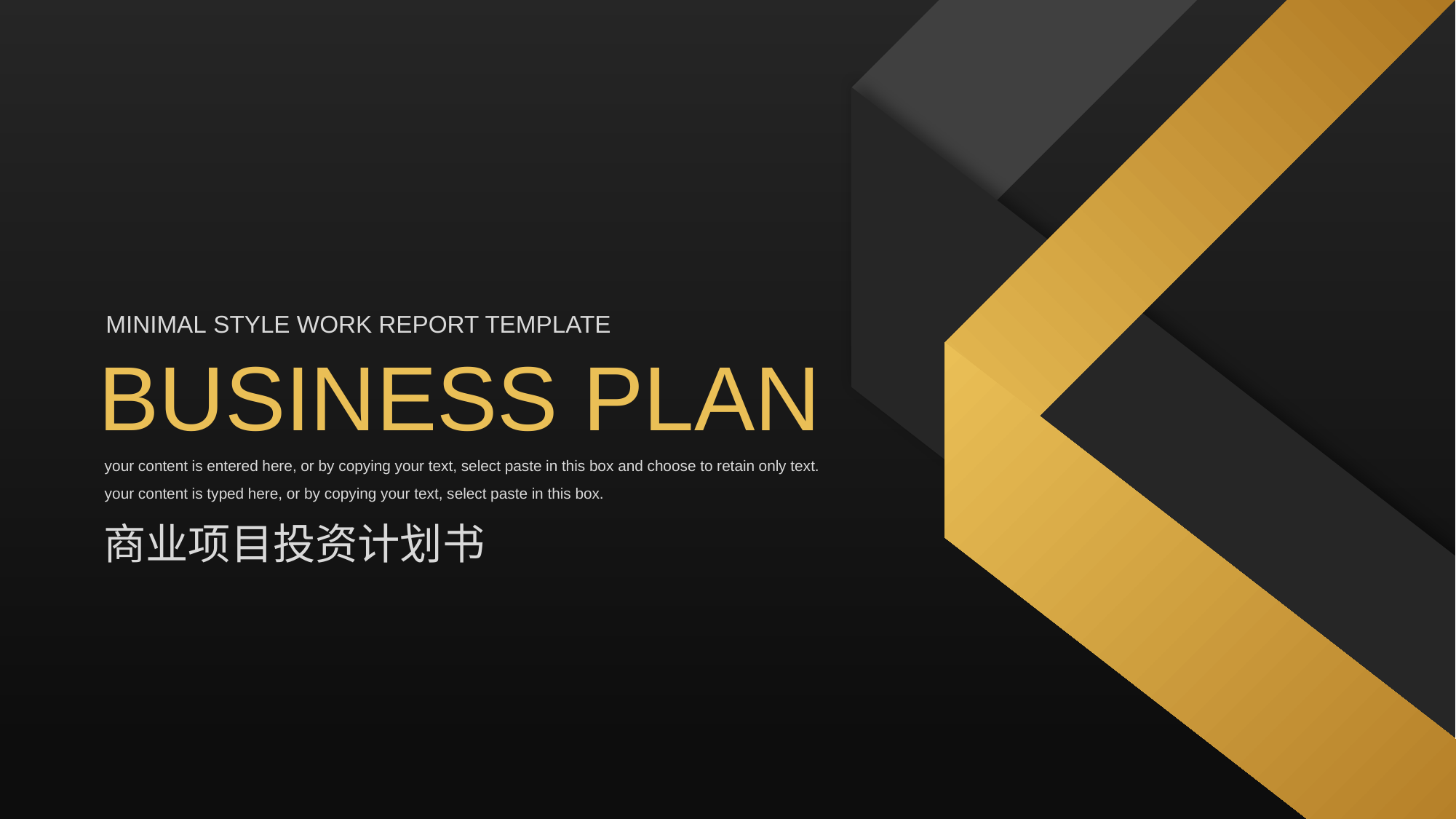

MINIMAL STYLE WORK REPORT TEMPLATE
BUSINESS PLAN
your content is entered here, or by copying your text, select paste in this box and choose to retain only text. your content is typed here, or by copying your text, select paste in this box.
商业项目投资计划书